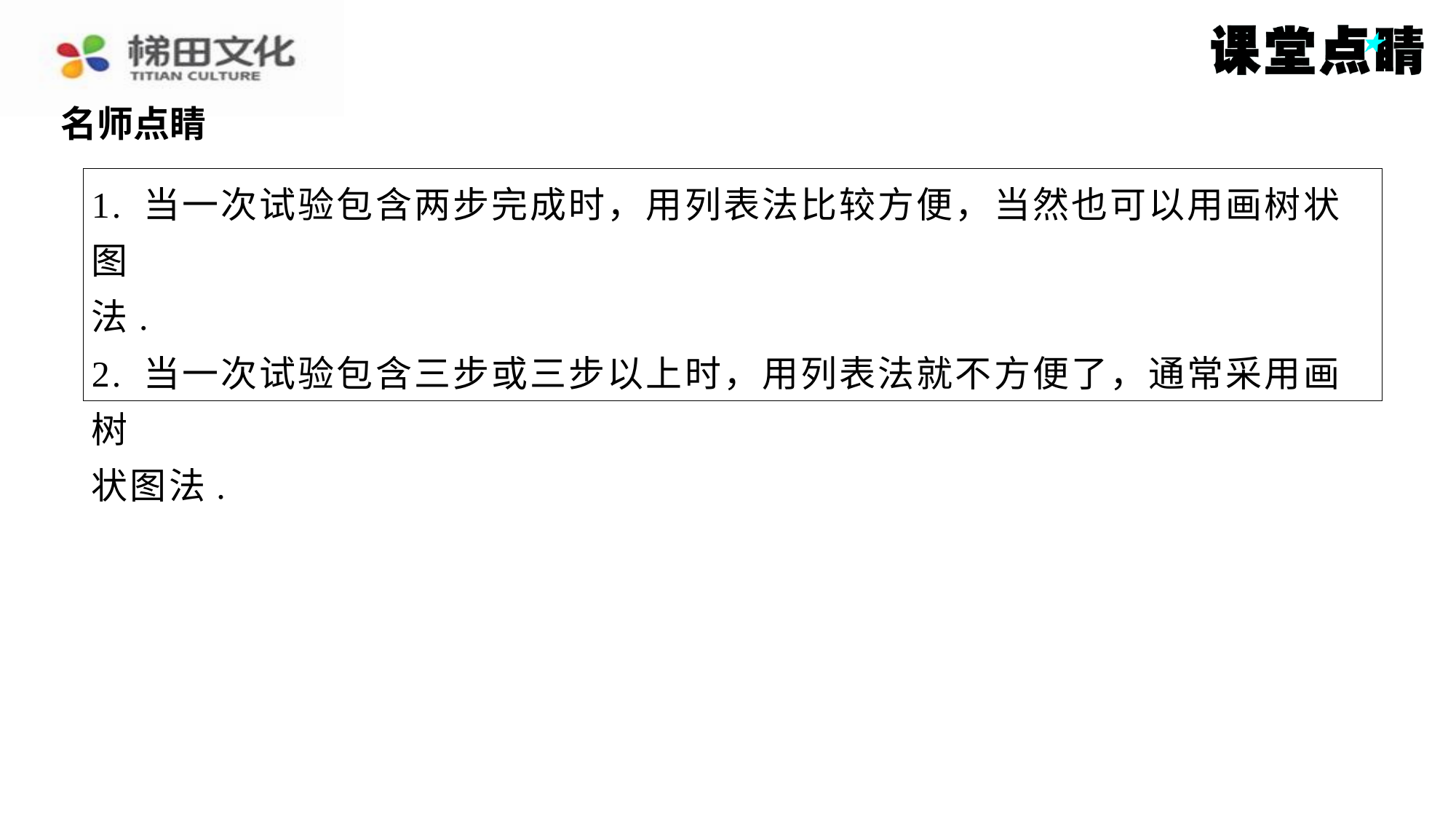

名师点睛
1. 当一次试验包含两步完成时，用列表法比较方便，当然也可以用画树状图
法.
2. 当一次试验包含三步或三步以上时，用列表法就不方便了，通常采用画树
状图法.